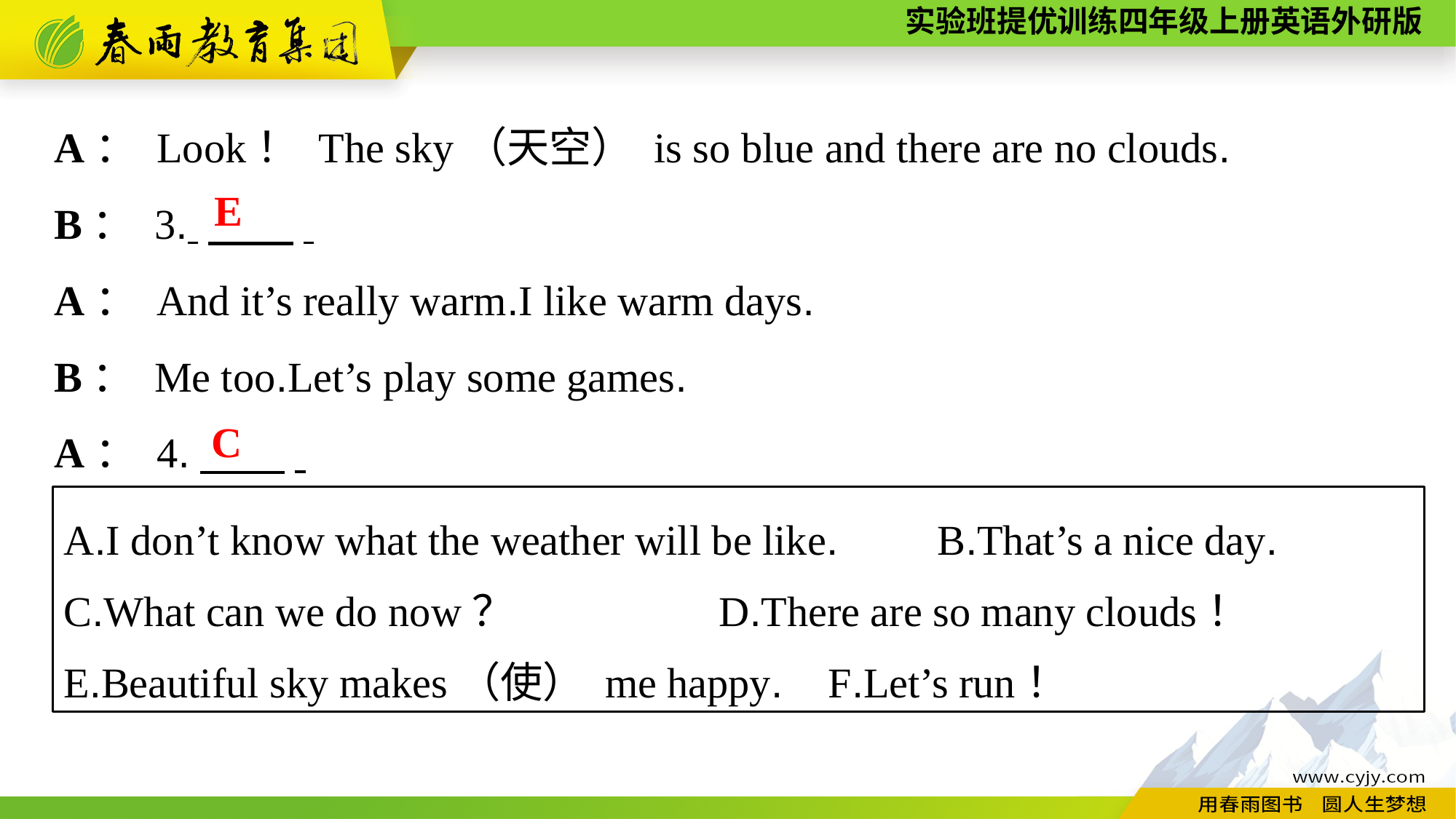

A： Look！ The sky（天空） is so blue and there are no clouds.
B： 3. 　　.
A： And it’s really warm.I like warm days.
B： Me too.Let’s play some games.
A： 4.　　.
E
C
A.I don’t know what the weather will be like.	B.That’s a nice day.
C.What can we do now？		D.There are so many clouds！
E.Beautiful sky makes（使） me happy.	F.Let’s run！